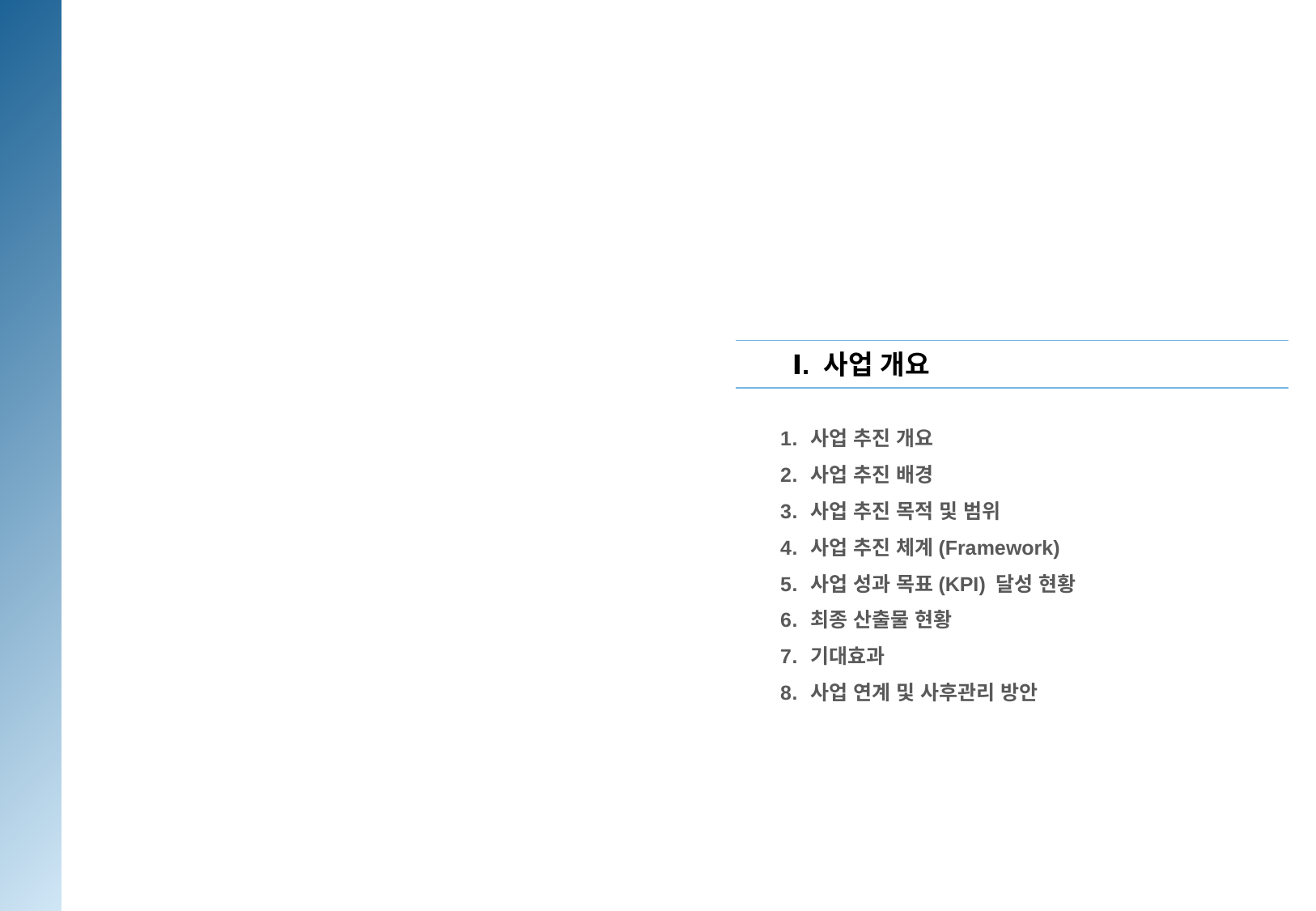

Ⅰ. 사업 개요
사업 추진 개요
사업 추진 배경
사업 추진 목적 및 범위
사업 추진 체계(Framework)
사업 성과 목표(KPI) 달성 현황
최종 산출물 현황
기대효과
사업 연계 및 사후관리 방안